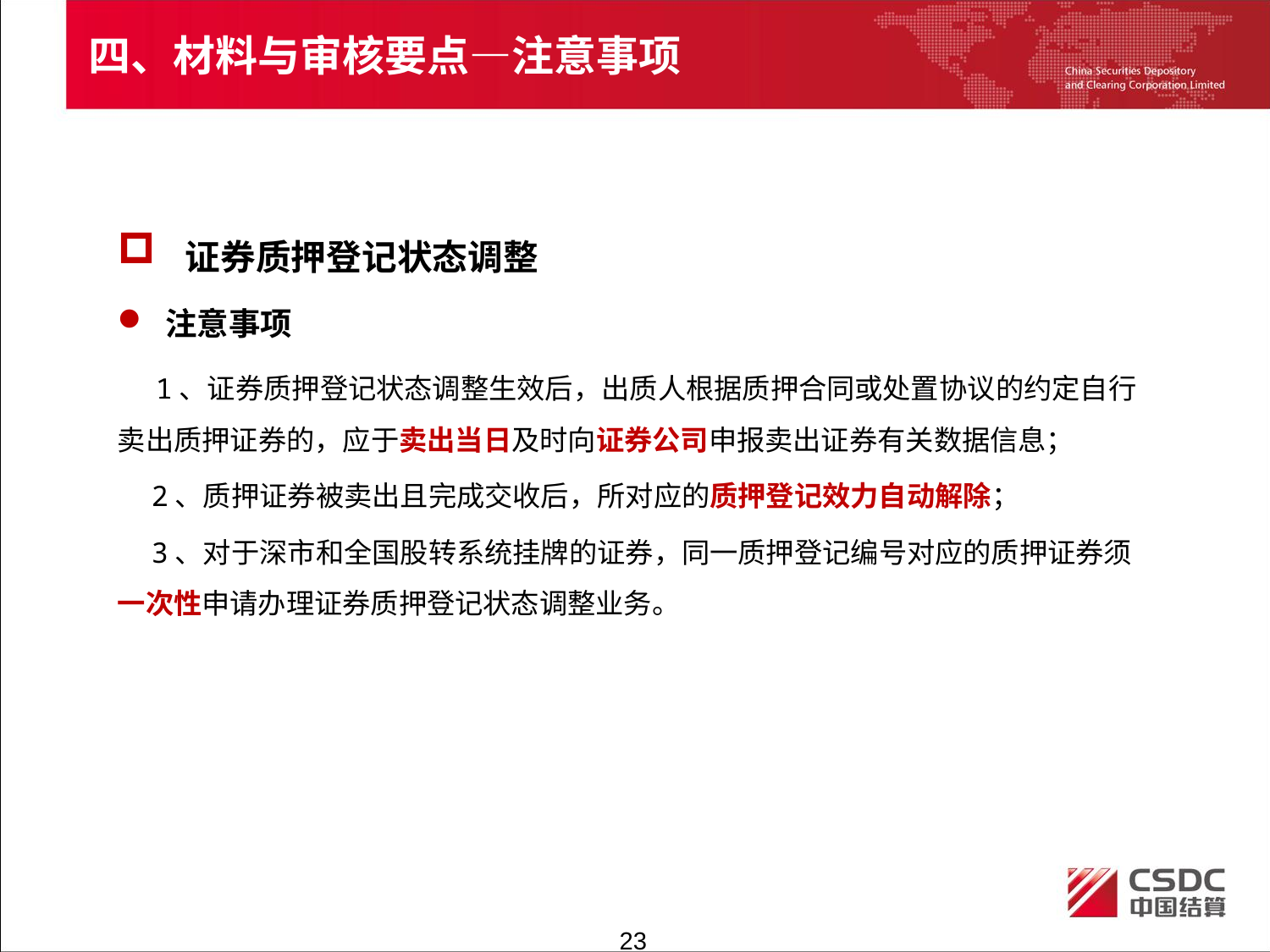

四、材料与审核要点—注意事项
 证券质押登记状态调整
注意事项
  1、证券质押登记状态调整生效后，出质人根据质押合同或处置协议的约定自行卖出质押证券的，应于卖出当日及时向证券公司申报卖出证券有关数据信息；
  2、质押证券被卖出且完成交收后，所对应的质押登记效力自动解除；
  3、对于深市和全国股转系统挂牌的证券，同一质押登记编号对应的质押证券须一次性申请办理证券质押登记状态调整业务。

23